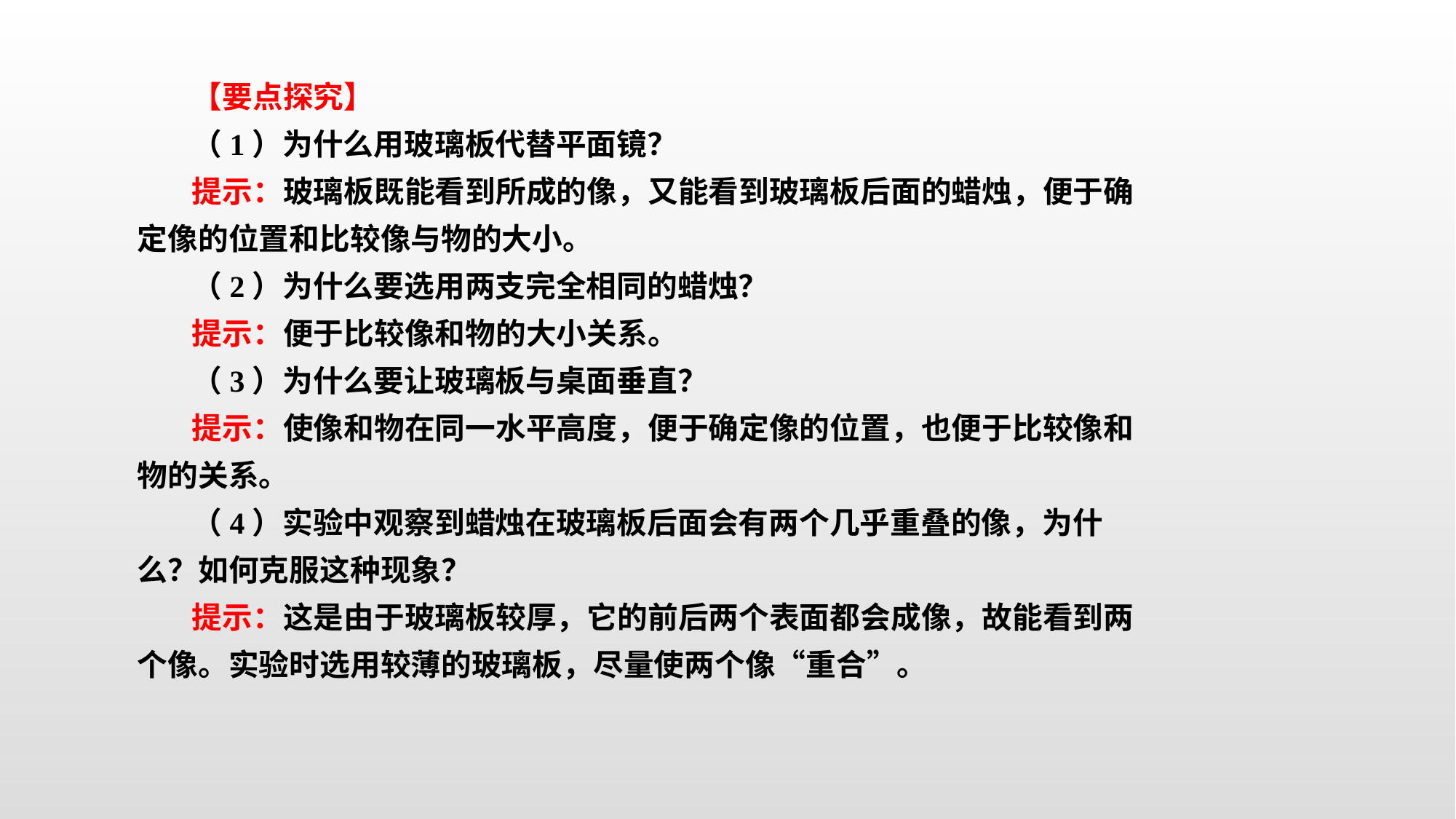

【要点探究】
（1）为什么用玻璃板代替平面镜？
提示：玻璃板既能看到所成的像，又能看到玻璃板后面的蜡烛，便于确定像的位置和比较像与物的大小。
（2）为什么要选用两支完全相同的蜡烛？
提示：便于比较像和物的大小关系。
（3）为什么要让玻璃板与桌面垂直？
提示：使像和物在同一水平高度，便于确定像的位置，也便于比较像和物的关系。
（4）实验中观察到蜡烛在玻璃板后面会有两个几乎重叠的像，为什么？如何克服这种现象？
提示：这是由于玻璃板较厚，它的前后两个表面都会成像，故能看到两个像。实验时选用较薄的玻璃板，尽量使两个像“重合”。